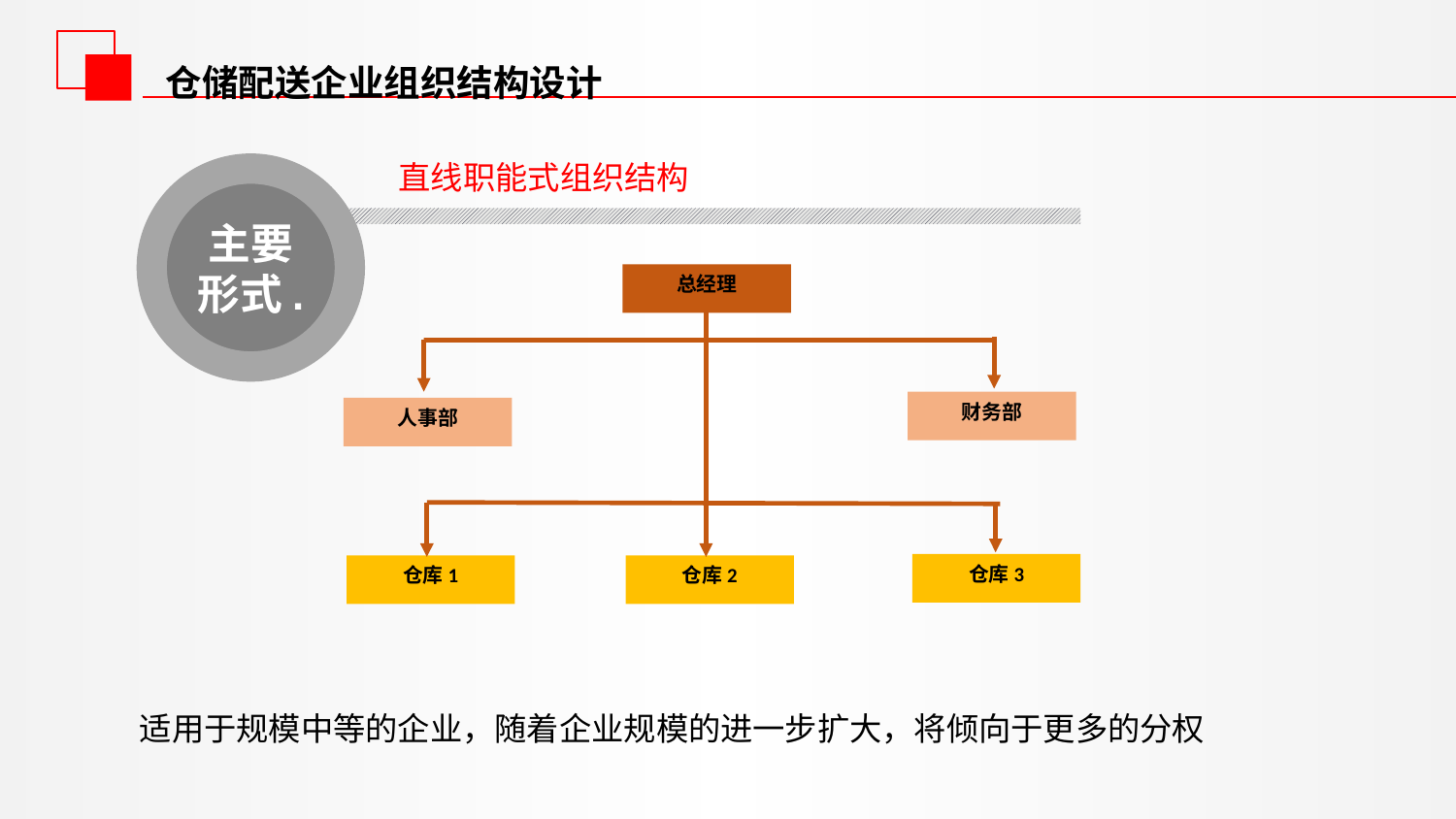

仓储配送企业组织结构设计
直线职能式组织结构
主要形式.

总经理

财务部
人事部

仓库3
仓库1
仓库2
适用于规模中等的企业，随着企业规模的进一步扩大，将倾向于更多的分权